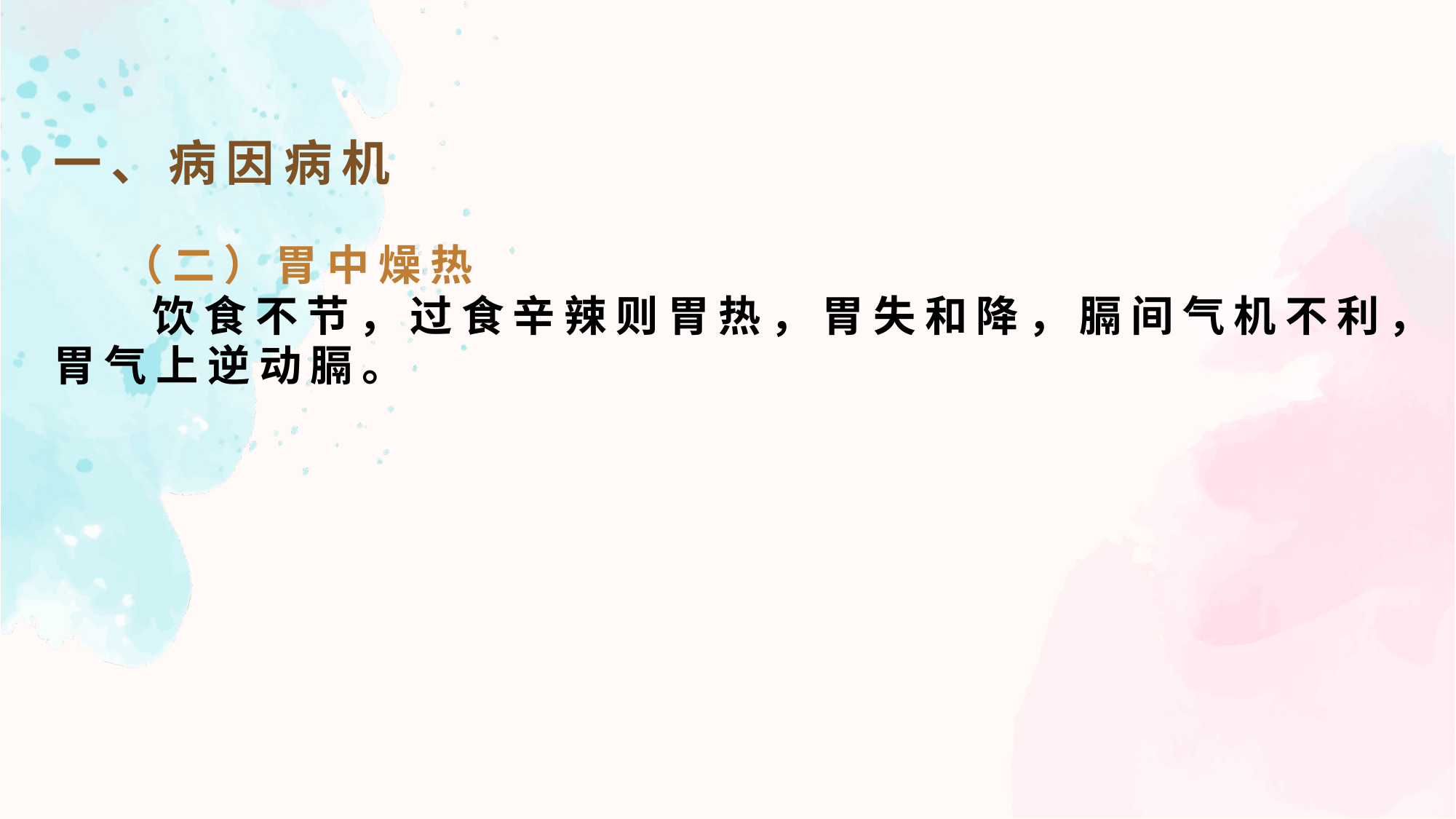

一、病因病机

   （二）胃中燥热
  　饮食不节，过食辛辣则胃热，胃失和降，膈间气机不利，胃气上逆动膈。